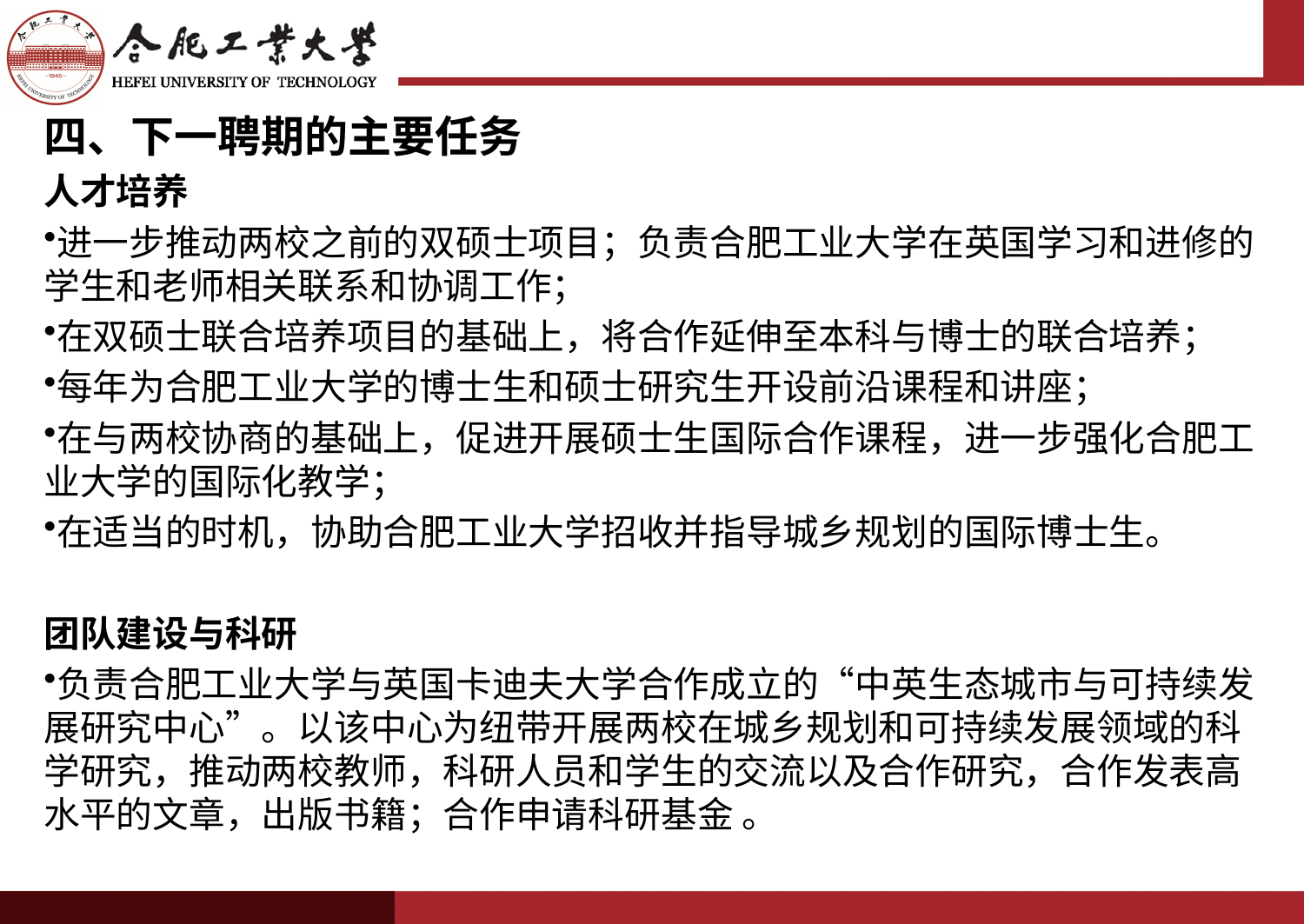

四、下一聘期的主要任务
人才培养
进一步推动两校之前的双硕士项目；负责合肥工业大学在英国学习和进修的学生和老师相关联系和协调工作；
在双硕士联合培养项目的基础上，将合作延伸至本科与博士的联合培养；
每年为合肥工业大学的博士生和硕士研究生开设前沿课程和讲座；
在与两校协商的基础上，促进开展硕士生国际合作课程，进一步强化合肥工业大学的国际化教学；
在适当的时机，协助合肥工业大学招收并指导城乡规划的国际博士生。

团队建设与科研
负责合肥工业大学与英国卡迪夫大学合作成立的“中英生态城市与可持续发展研究中心”。以该中心为纽带开展两校在城乡规划和可持续发展领域的科学研究，推动两校教师，科研人员和学生的交流以及合作研究，合作发表高水平的文章，出版书籍；合作申请科研基金 。